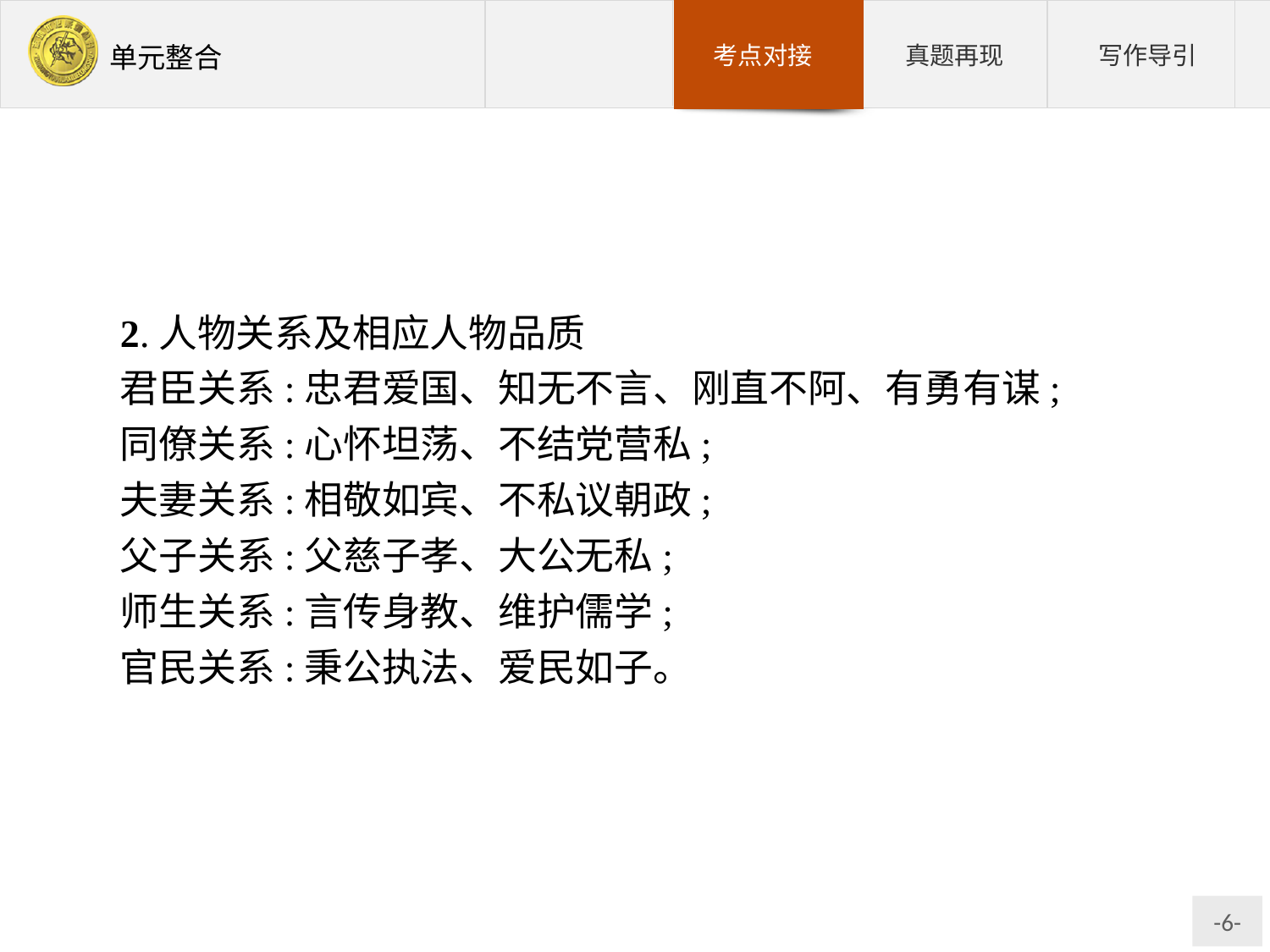

2.人物关系及相应人物品质
君臣关系:忠君爱国、知无不言、刚直不阿、有勇有谋;
同僚关系:心怀坦荡、不结党营私;
夫妻关系:相敬如宾、不私议朝政;
父子关系:父慈子孝、大公无私;
师生关系:言传身教、维护儒学;
官民关系:秉公执法、爱民如子。